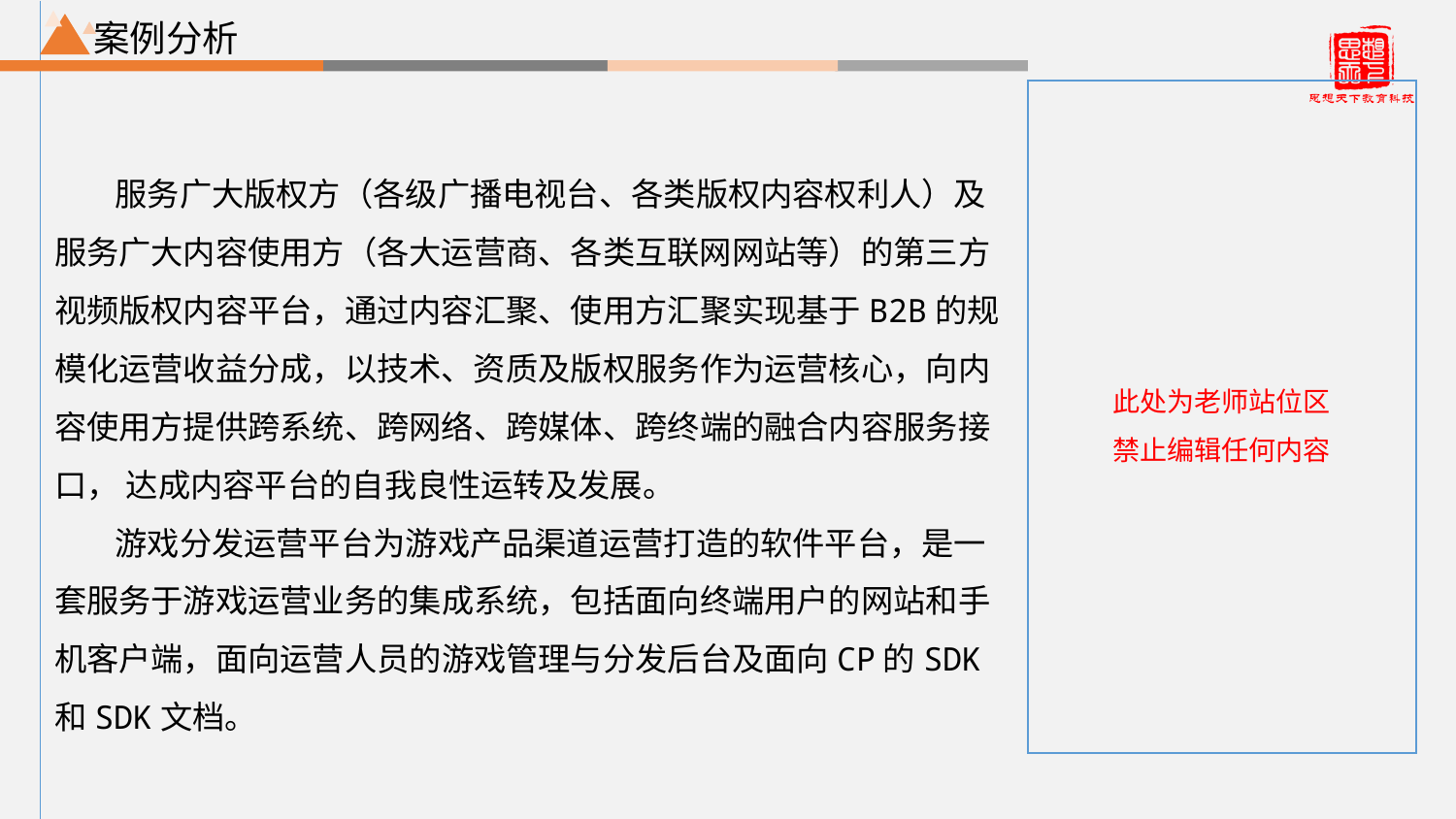

案例分析
服务广大版权方（各级广播电视台、各类版权内容权利人）及服务广大内容使用方（各大运营商、各类互联网网站等）的第三方视频版权内容平台，通过内容汇聚、使用方汇聚实现基于B2B的规模化运营收益分成，以技术、资质及版权服务作为运营核心，向内容使用方提供跨系统、跨网络、跨媒体、跨终端的融合内容服务接口， 达成内容平台的自我良性运转及发展。
游戏分发运营平台为游戏产品渠道运营打造的软件平台，是一套服务于游戏运营业务的集成系统，包括面向终端用户的网站和手机客户端，面向运营人员的游戏管理与分发后台及面向CP的SDK和SDK文档。

48